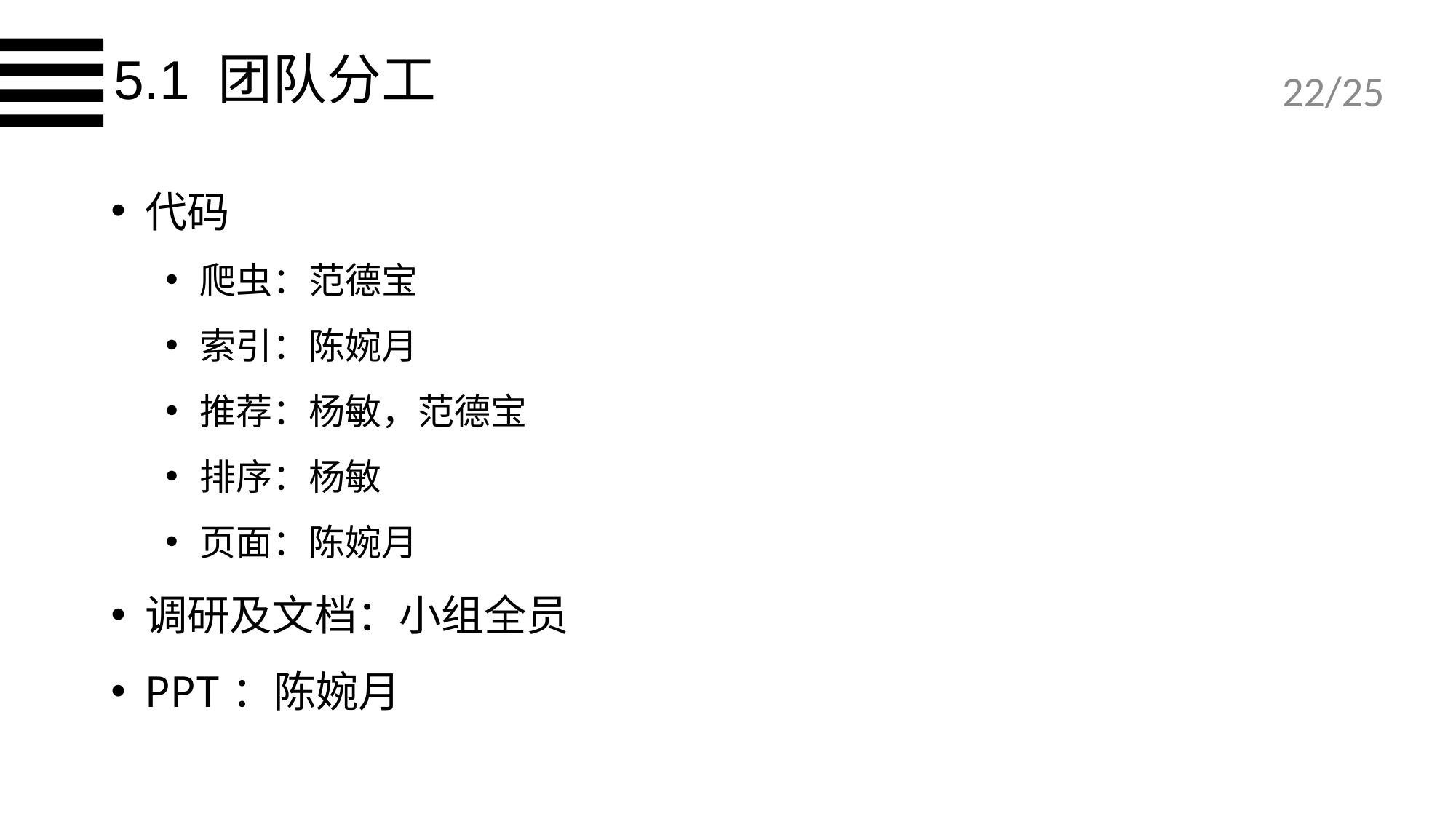

5.1 团队分工

22/25
代码
爬虫：范德宝
索引：陈婉月
推荐：杨敏，范德宝
排序：杨敏
页面：陈婉月
调研及文档：小组全员
PPT：陈婉月